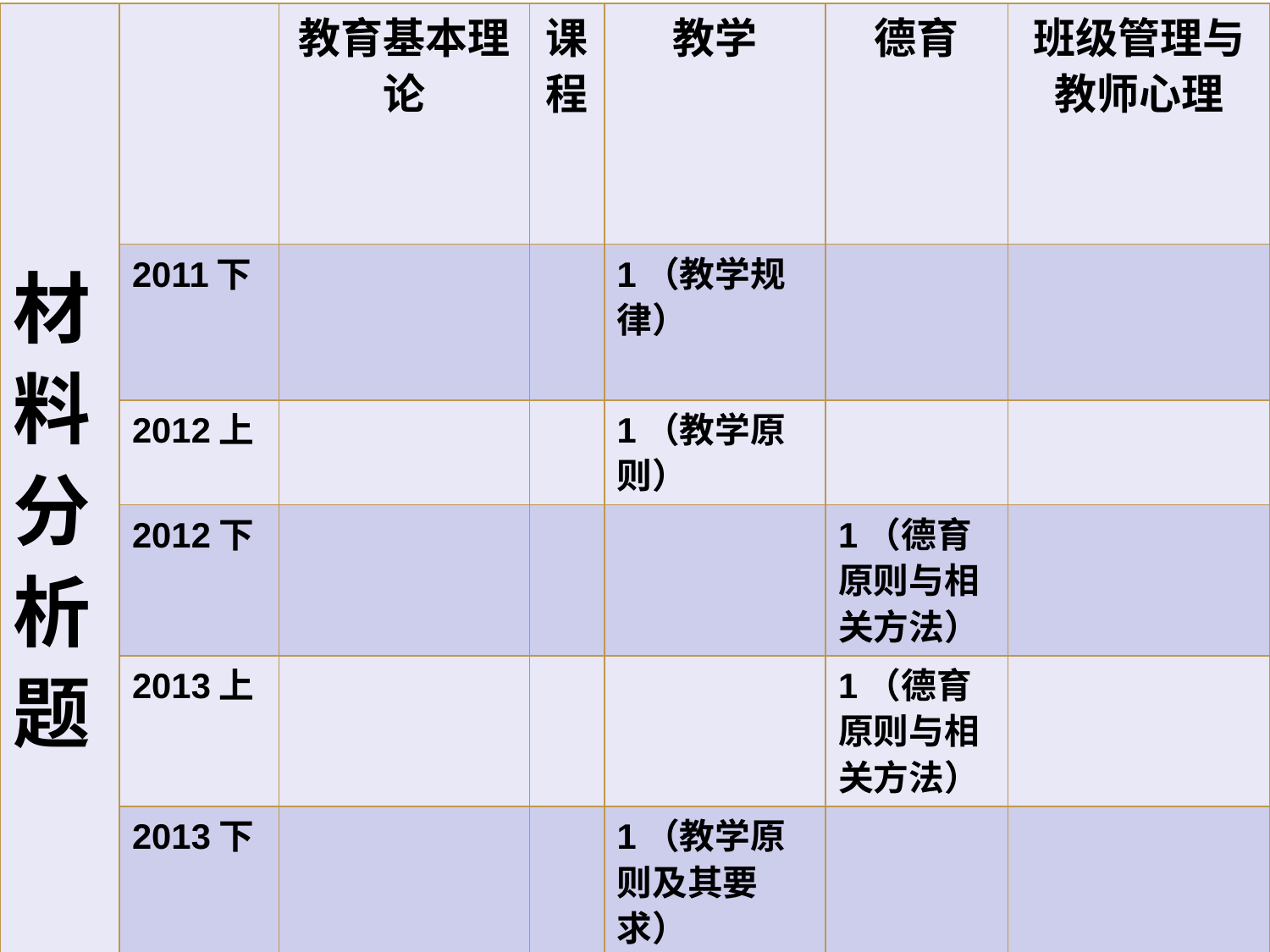

| 材料分析题 |  | 教育基本理论 | 课程 | 教学 | 德育 | 班级管理与教师心理 |
| --- | --- | --- | --- | --- | --- | --- |
|  | 2011下 |  |  | 1（教学规律） |  |  |
|  | 2012上 |  |  | 1（教学原则） |  |  |
|  | 2012下 |  |  |  | 1（德育原则与相关方法） |  |
|  | 2013上 |  |  |  | 1（德育原则与相关方法） |  |
|  | 2013下 |  |  | 1（教学原则及其要求） |  |  |
|  | 2014上 | 1（影响人身心发展因素） |  |  |  |  |